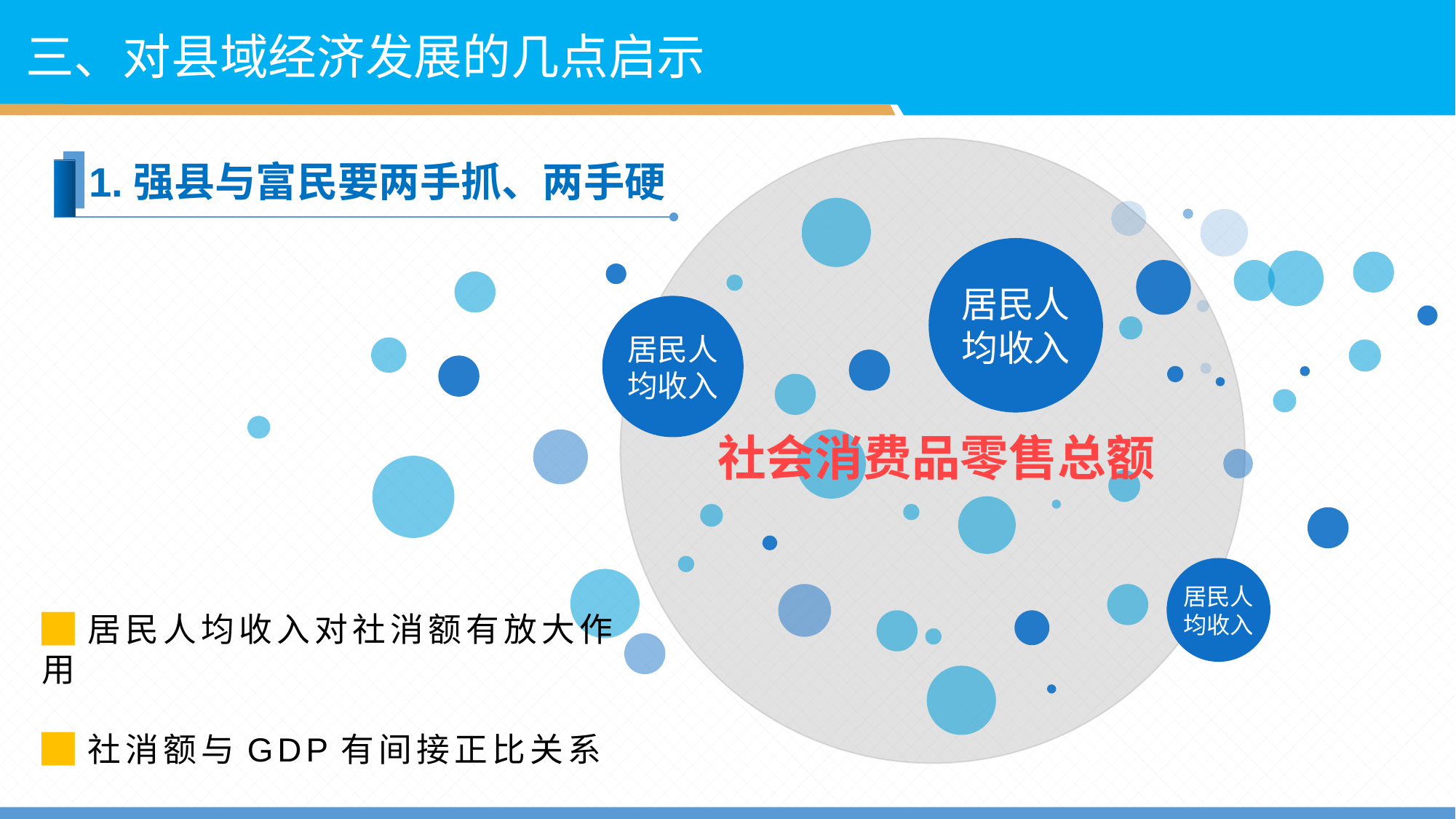

三、对县域经济发展的几点启示

1.强县与富民要两手抓、两手硬

居民人均收入

居民人均收入

社会消费品零售总额

居民人均收入

█居民人均收入对社消额有放大作用

█社消额与GDP有间接正比关系